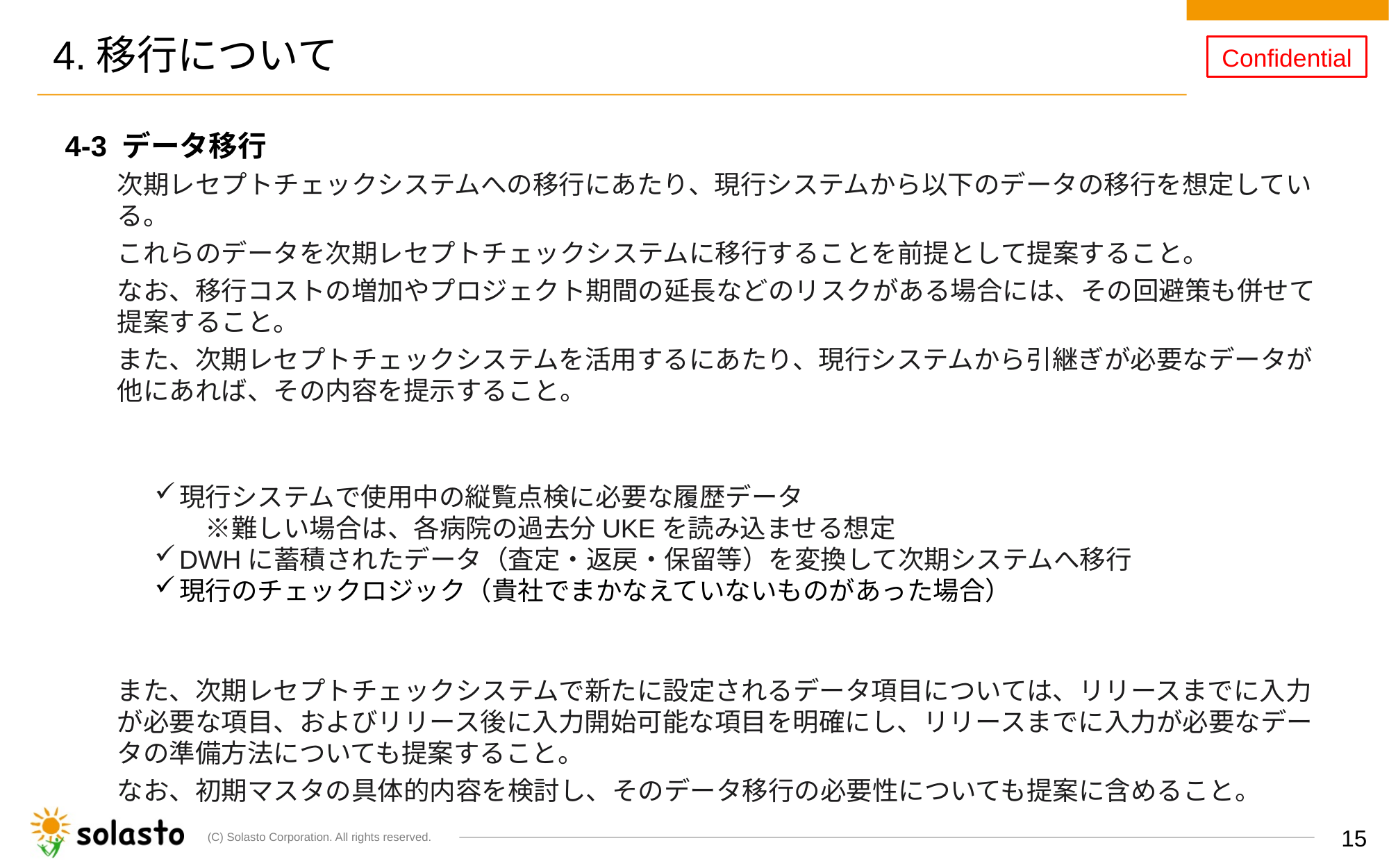

# 4.移行について
4-3 データ移行
次期レセプトチェックシステムへの移行にあたり、現行システムから以下のデータの移行を想定している。
これらのデータを次期レセプトチェックシステムに移行することを前提として提案すること。
なお、移行コストの増加やプロジェクト期間の延長などのリスクがある場合には、その回避策も併せて提案すること。
また、次期レセプトチェックシステムを活用するにあたり、現行システムから引継ぎが必要なデータが他にあれば、その内容を提示すること。

現行システムで使用中の縦覧点検に必要な履歴データ
　※難しい場合は、各病院の過去分UKEを読み込ませる想定
DWHに蓄積されたデータ（査定・返戻・保留等）を変換して次期システムへ移行
現行のチェックロジック（貴社でまかなえていないものがあった場合）

また、次期レセプトチェックシステムで新たに設定されるデータ項目については、リリースまでに入力が必要な項目、およびリリース後に入力開始可能な項目を明確にし、リリースまでに入力が必要なデータの準備方法についても提案すること。
なお、初期マスタの具体的内容を検討し、そのデータ移行の必要性についても提案に含めること。